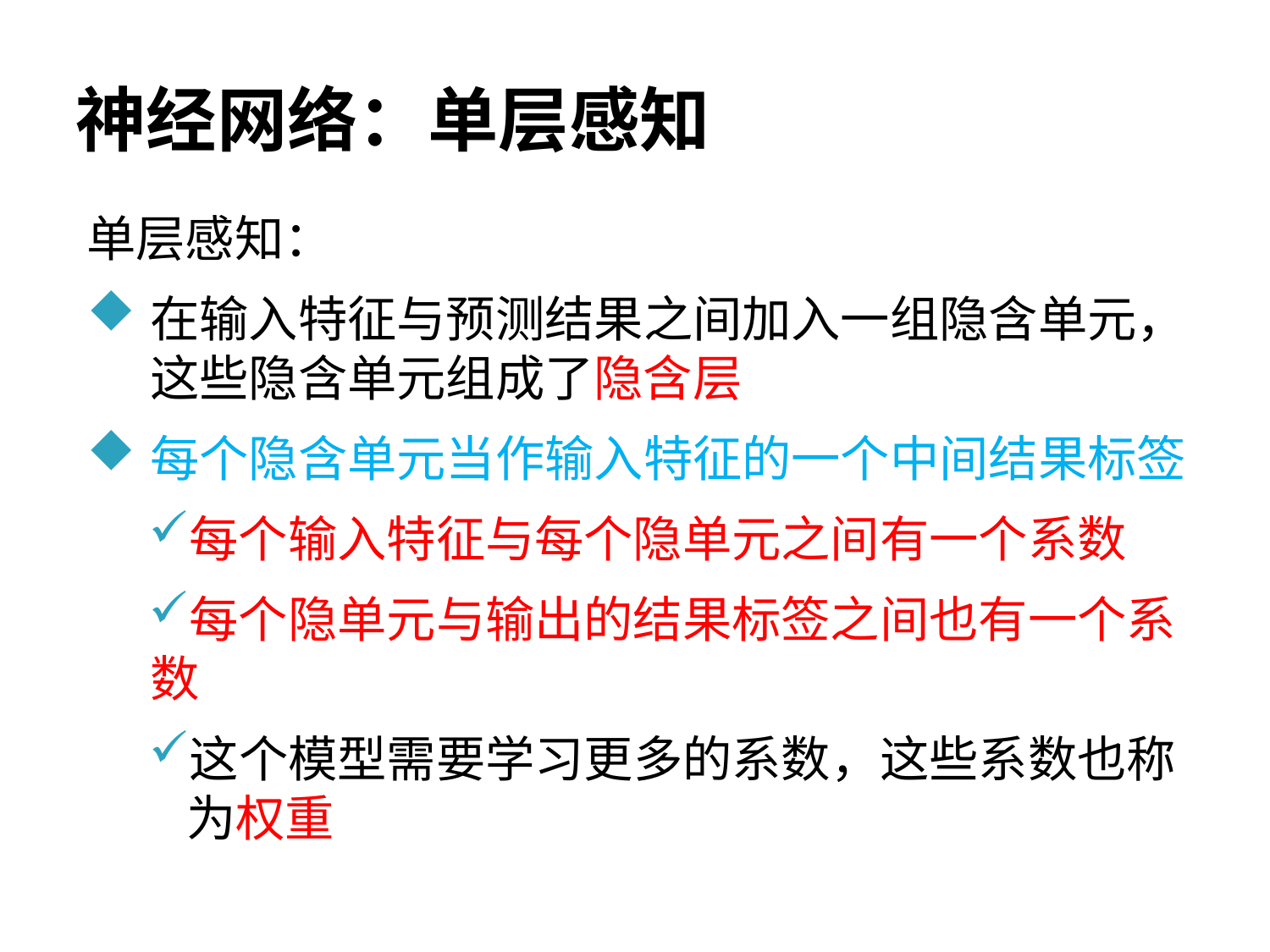

# 神经网络：单层感知
单层感知：
在输入特征与预测结果之间加入一组隐含单元，这些隐含单元组成了隐含层
每个隐含单元当作输入特征的一个中间结果标签
每个输入特征与每个隐单元之间有一个系数
每个隐单元与输出的结果标签之间也有一个系数
这个模型需要学习更多的系数，这些系数也称为权重